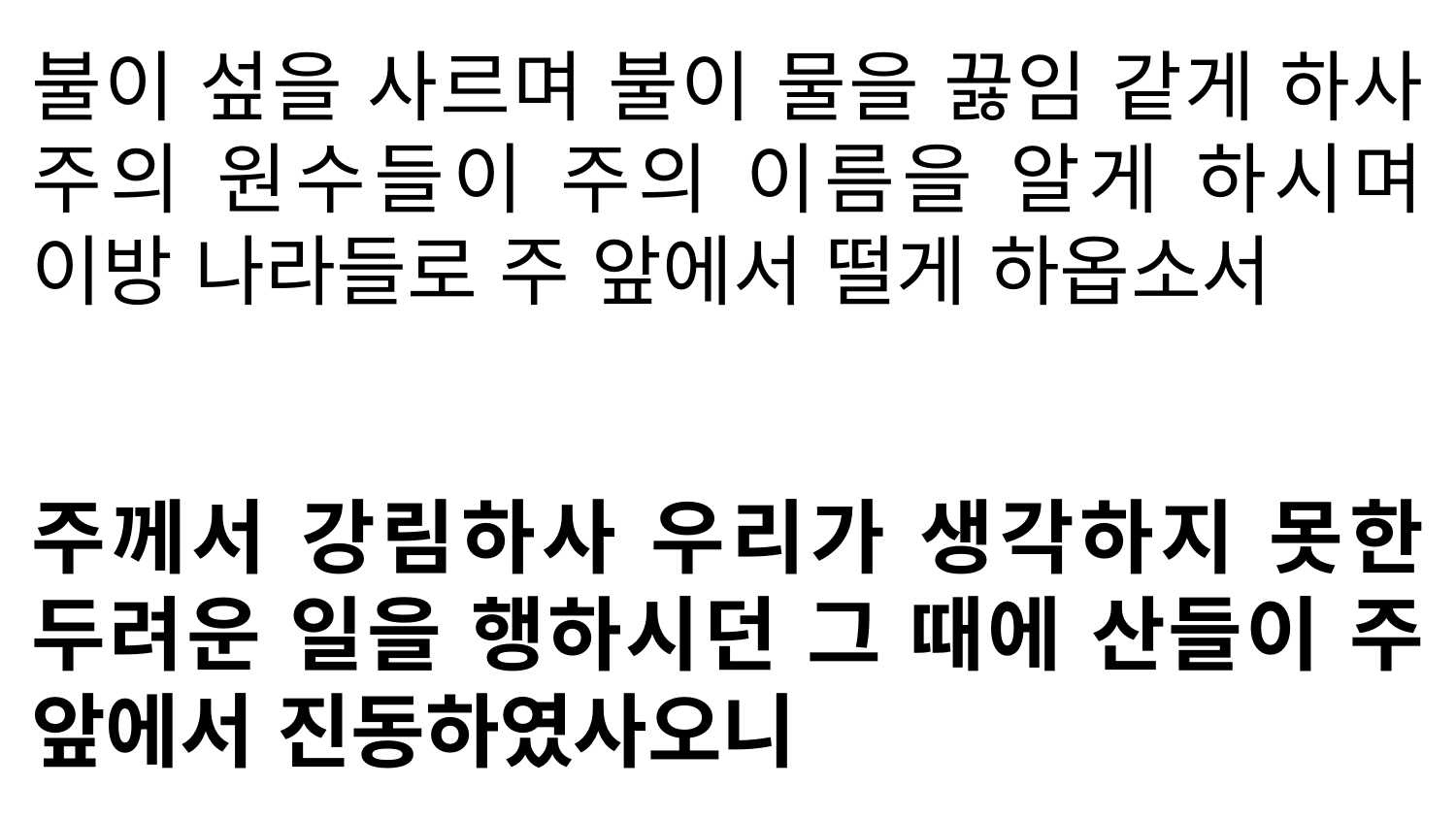

불이 섶을 사르며 불이 물을 끓임 같게 하사 주의 원수들이 주의 이름을 알게 하시며 이방 나라들로 주 앞에서 떨게 하옵소서
주께서 강림하사 우리가 생각하지 못한 두려운 일을 행하시던 그 때에 산들이 주 앞에서 진동하였사오니